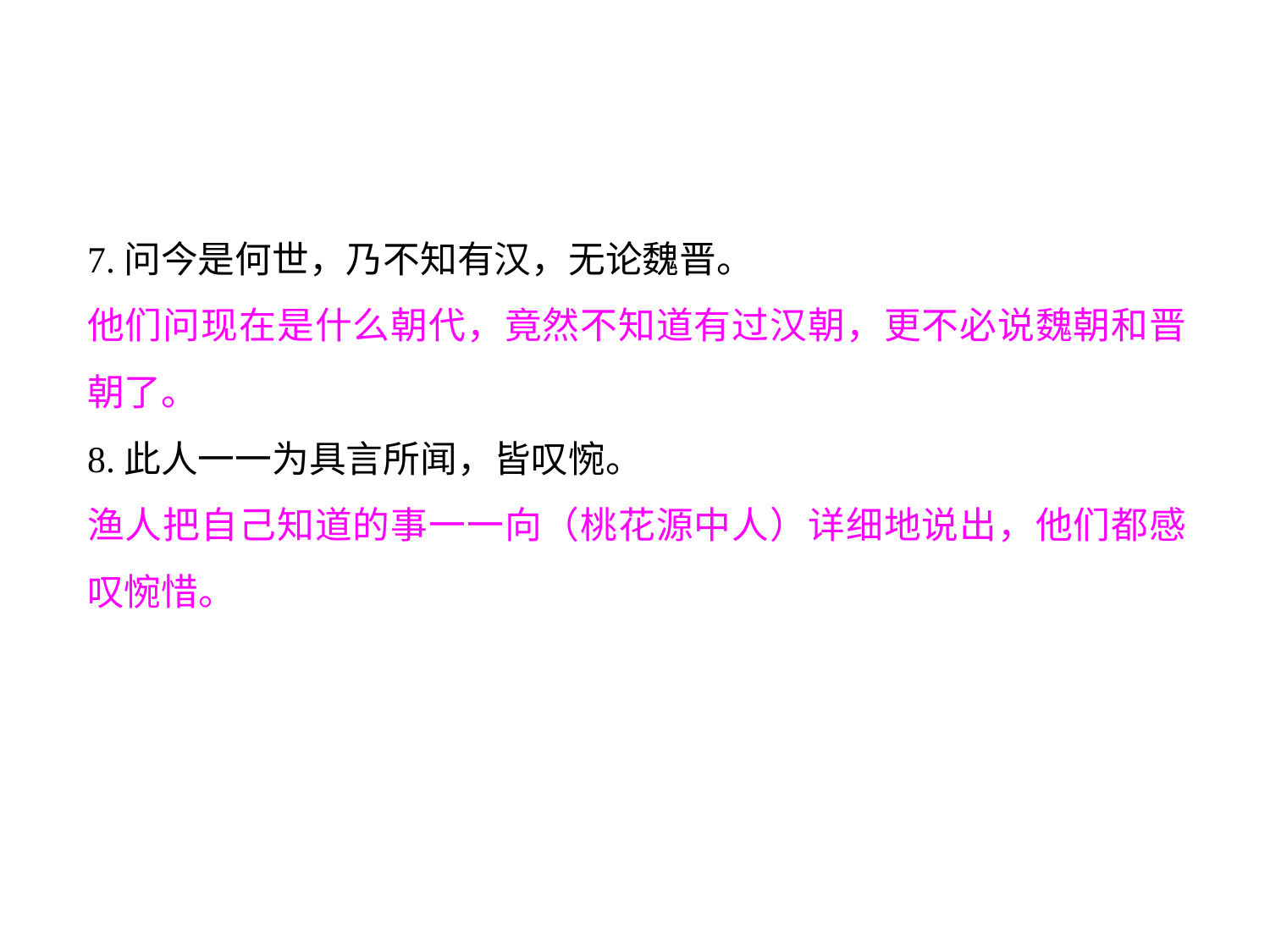

7.问今是何世，乃不知有汉，无论魏晋。
他们问现在是什么朝代，竟然不知道有过汉朝，更不必说魏朝和晋朝了。
8.此人一一为具言所闻，皆叹惋。
渔人把自己知道的事一一向（桃花源中人）详细地说出，他们都感叹惋惜。